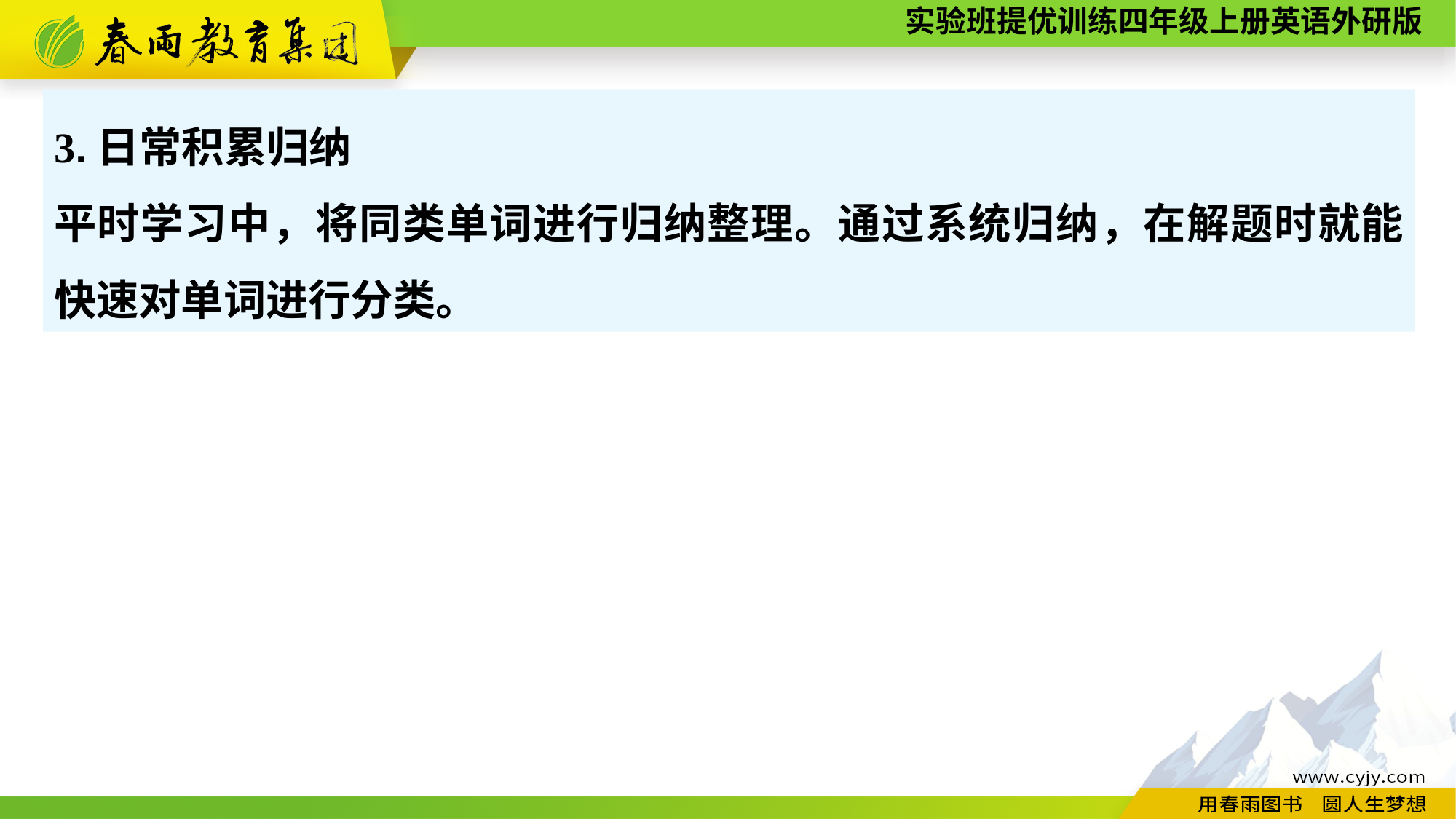

3.日常积累归纳
平时学习中，将同类单词进行归纳整理。通过系统归纳，在解题时就能快速对单词进行分类。